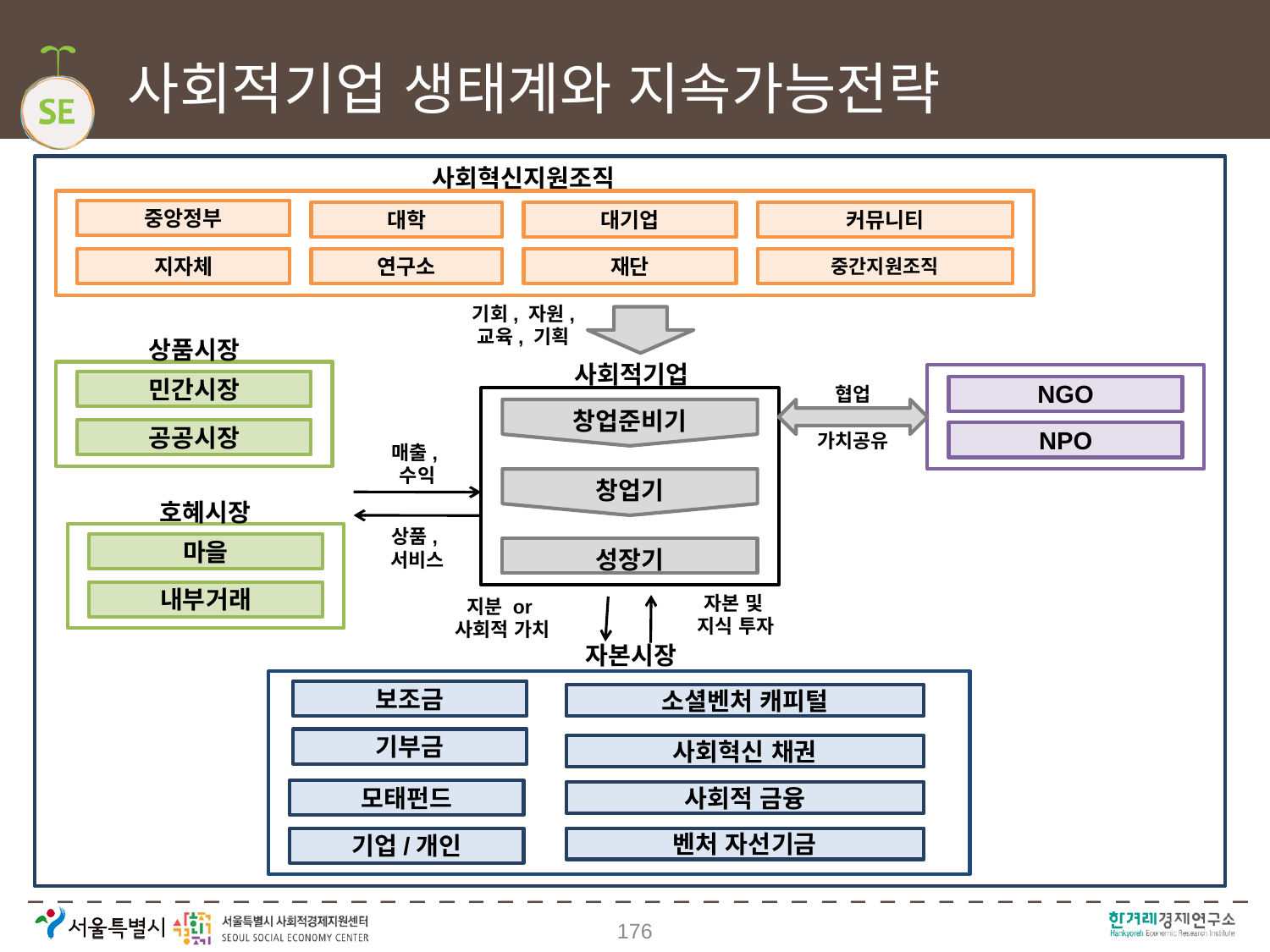

# 사회적기업 생태계와 지속가능전략

사회혁신지원조직

중앙정부
대학
대기업
커뮤니티
지자체
연구소
재단
중간지원조직
기회, 자원,
교육, 기획

상품시장

사회적기업

민간시장
협업
NGO

창업준비기
공공시장

가치공유
NPO
매출,
수익
창업기
호혜시장
상품,
서비스

마을

성장기
내부거래
자본 및
지식 투자
지분 or
사회적 가치
자본시장

보조금
소셜벤처 캐피털
기부금
사회혁신 채권
모태펀드
사회적 금융
기업/개인
벤처 자선기금
176